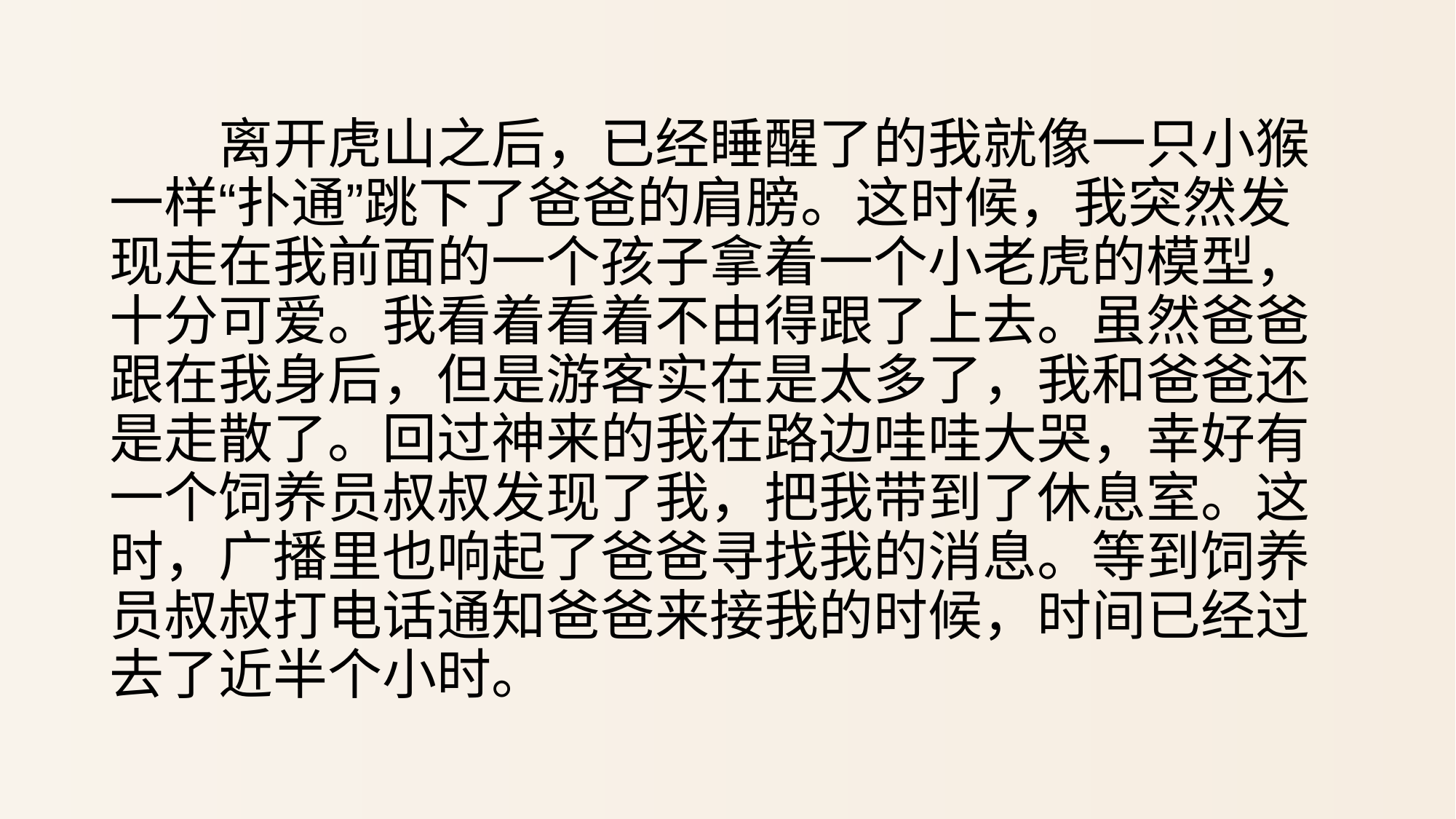

离开虎山之后，已经睡醒了的我就像一只小猴一样“扑通”跳下了爸爸的肩膀。这时候，我突然发现走在我前面的一个孩子拿着一个小老虎的模型，十分可爱。我看着看着不由得跟了上去。虽然爸爸跟在我身后，但是游客实在是太多了，我和爸爸还是走散了。回过神来的我在路边哇哇大哭，幸好有一个饲养员叔叔发现了我，把我带到了休息室。这时，广播里也响起了爸爸寻找我的消息。等到饲养员叔叔打电话通知爸爸来接我的时候，时间已经过去了近半个小时。